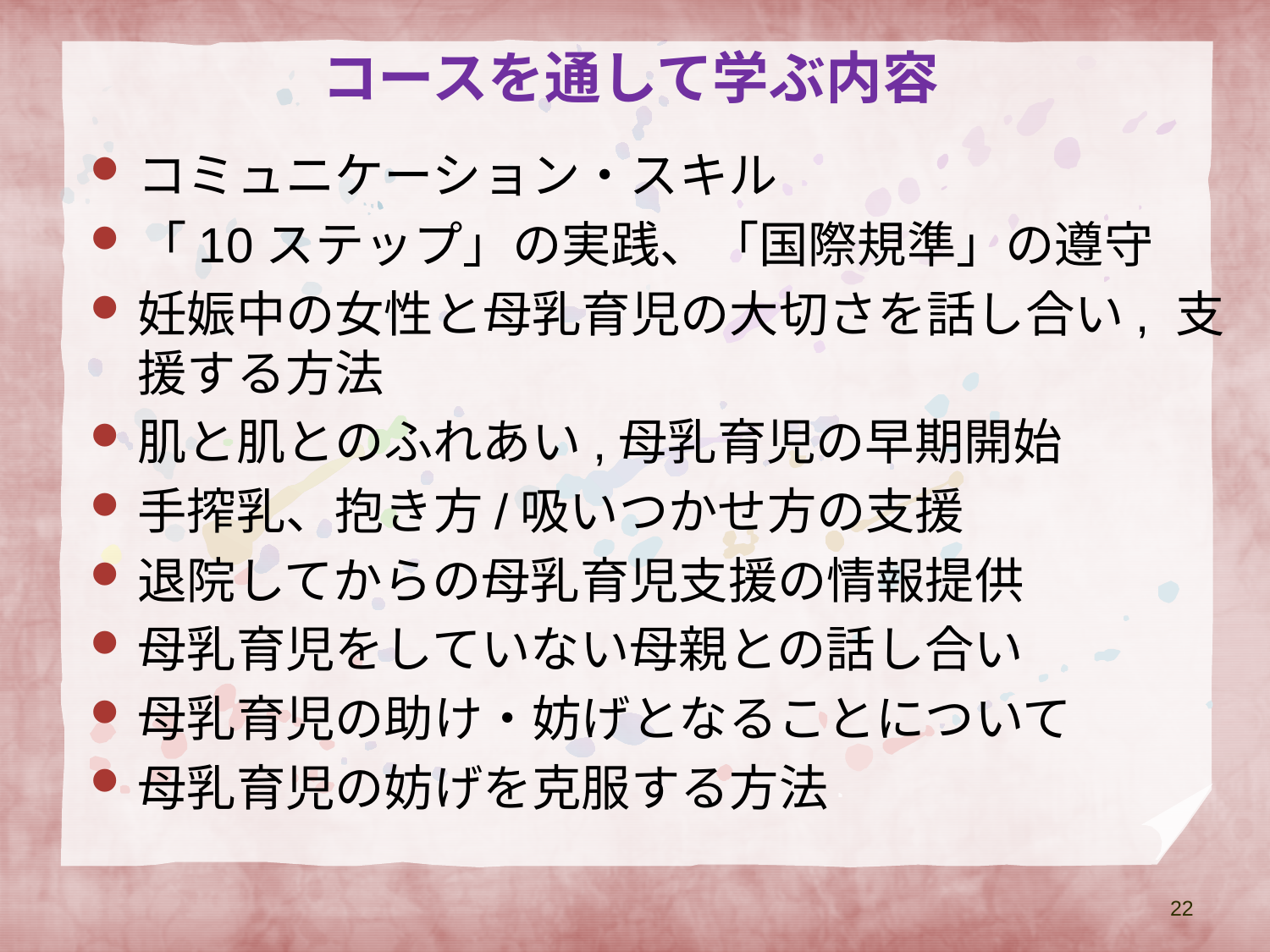

# コースを通して学ぶ内容
コミュニケーション・スキル
「10ステップ」の実践、「国際規準」の遵守
妊娠中の女性と母乳育児の大切さを話し合い, 支援する方法
肌と肌とのふれあい,母乳育児の早期開始
手搾乳、抱き方/吸いつかせ方の支援
退院してからの母乳育児支援の情報提供
母乳育児をしていない母親との話し合い
母乳育児の助け・妨げとなることについて
母乳育児の妨げを克服する方法
22